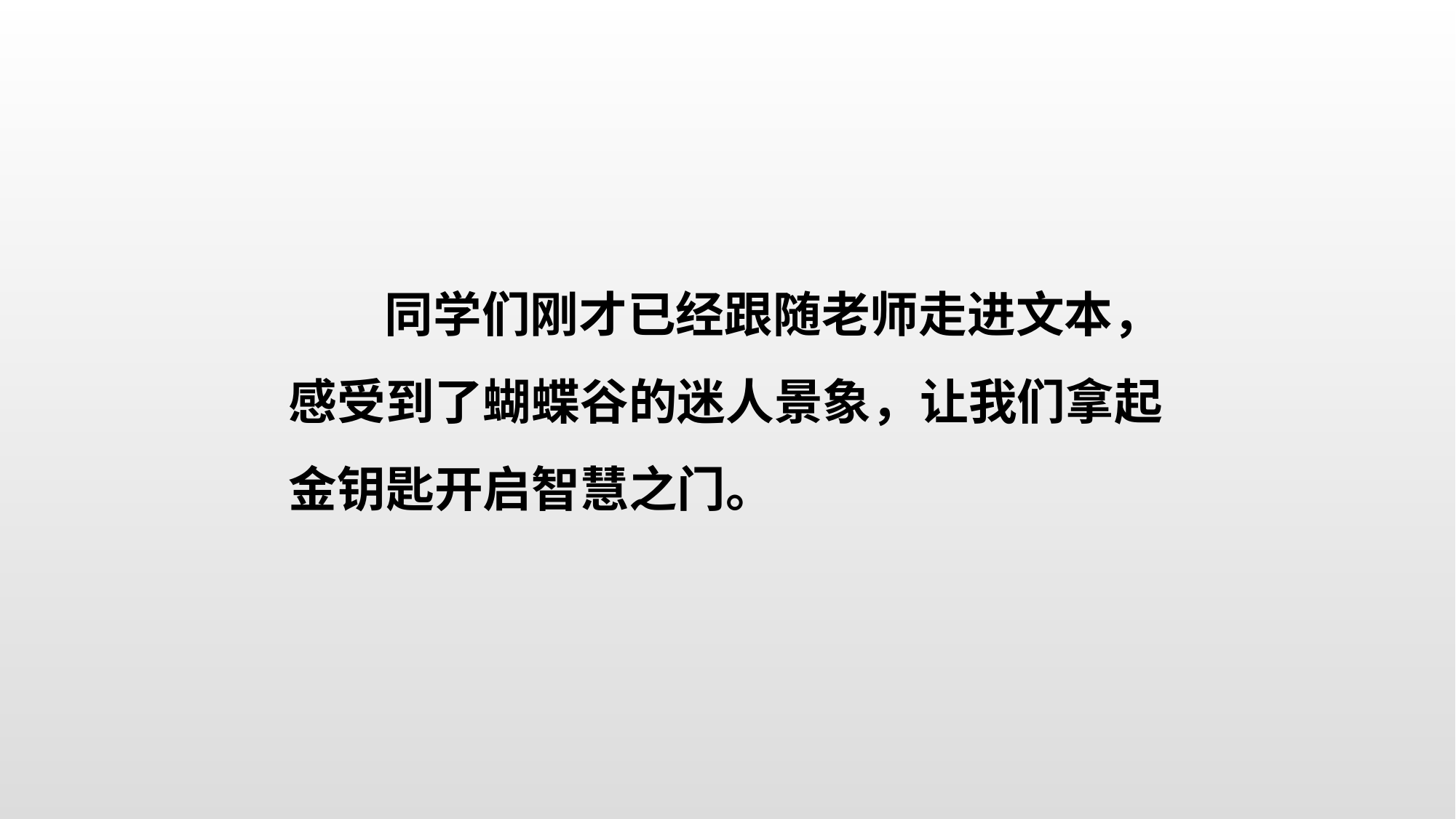

同学们刚才已经跟随老师走进文本，感受到了蝴蝶谷的迷人景象，让我们拿起金钥匙开启智慧之门。